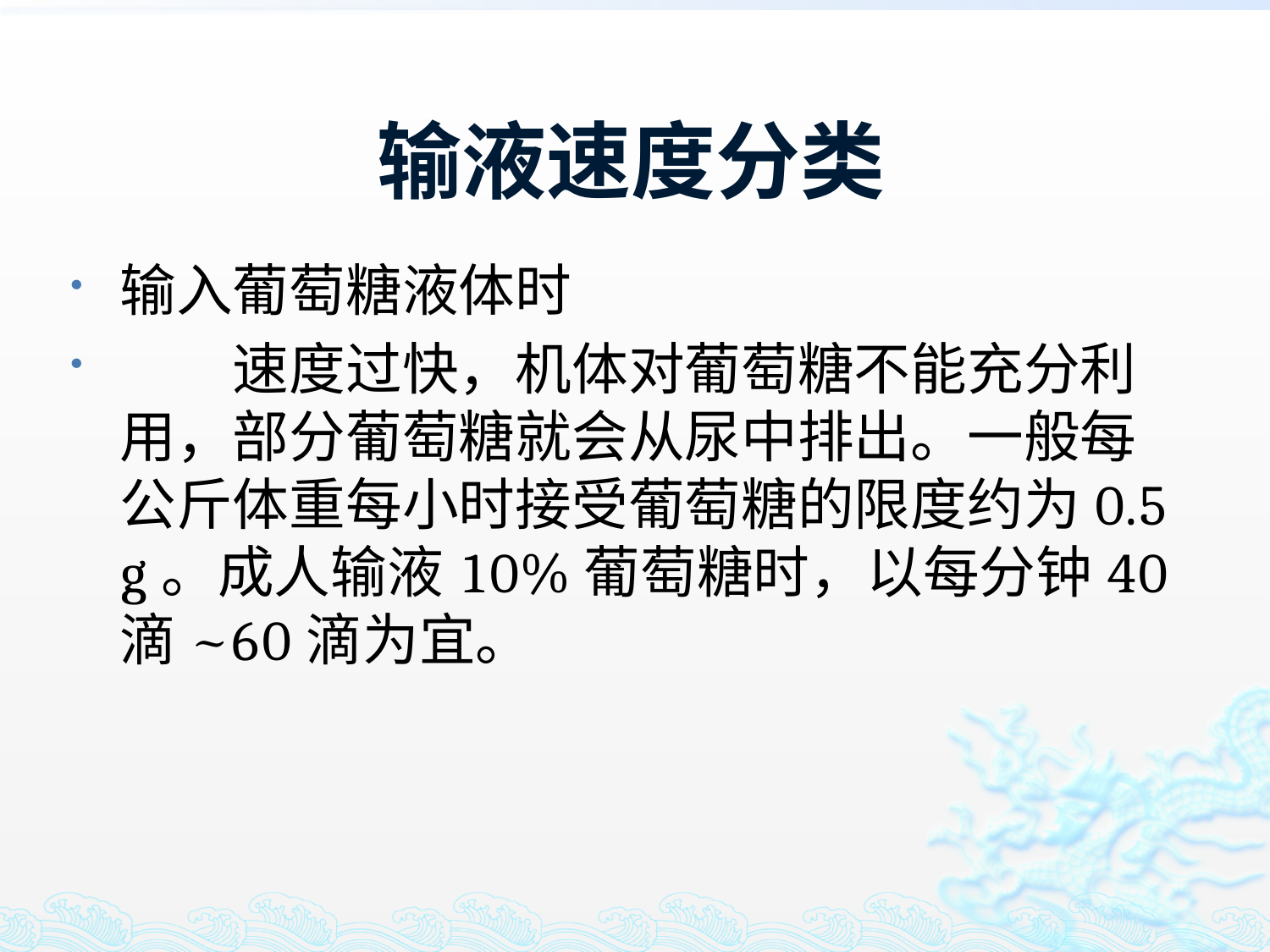

# 输液速度分类
输入葡萄糖液体时
　　速度过快，机体对葡萄糖不能充分利用，部分葡萄糖就会从尿中排出。一般每公斤体重每小时接受葡萄糖的限度约为0.5 g。成人输液10%葡萄糖时，以每分钟40滴~60滴为宜。